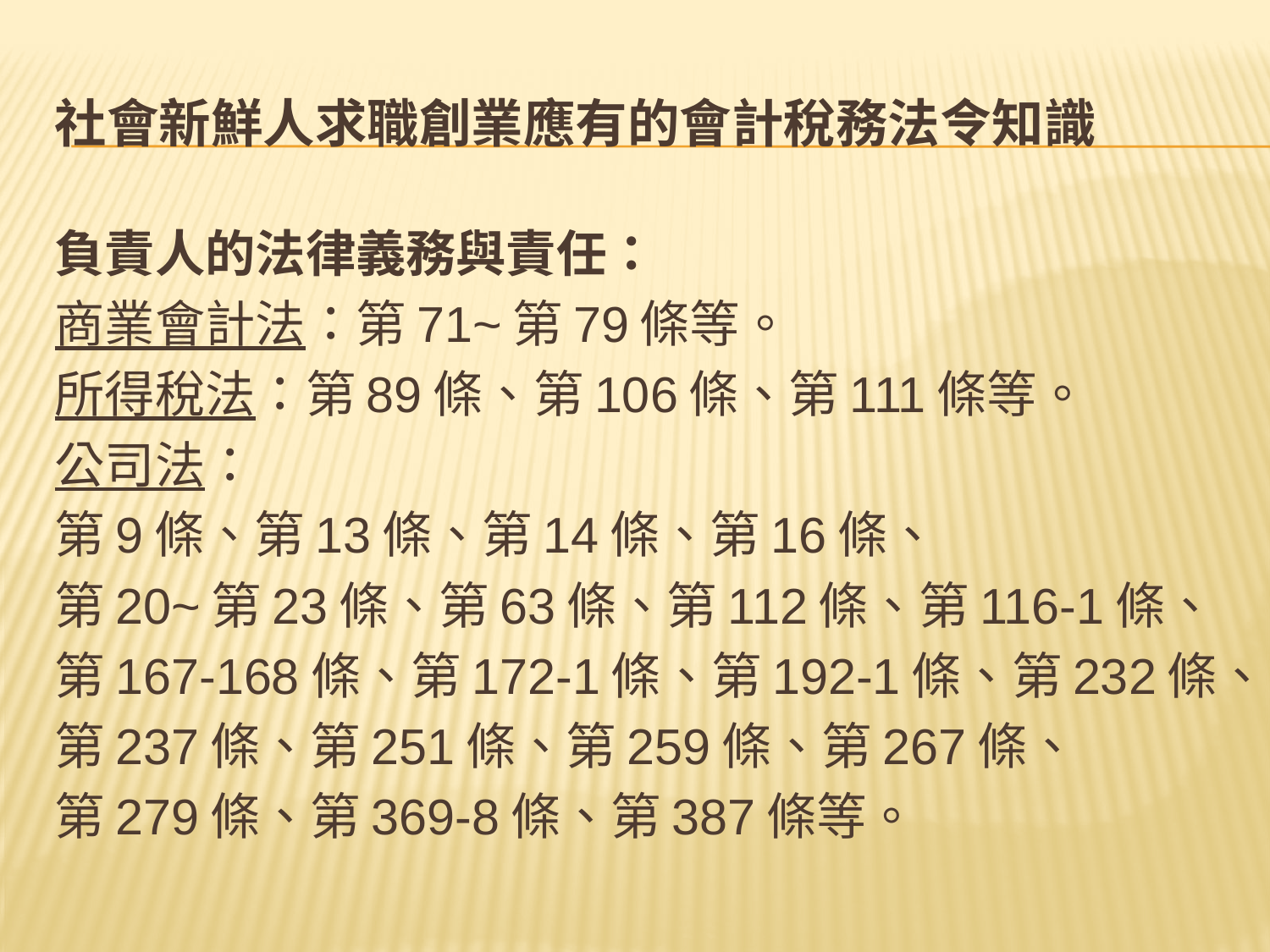

# 社會新鮮人求職創業應有的會計稅務法令知識
負責人的法律義務與責任：
商業會計法：第71~第79條等。
所得稅法：第89條、第106條、第111條等。
公司法：
第9條、第13條、第14條、第16條、
第20~第23條、第63條、第112條、第116-1條、
第167-168條、第172-1條、第192-1條、第232條、
第237條、第251條、第259條、第267條、
第279條、第369-8條、第387條等。